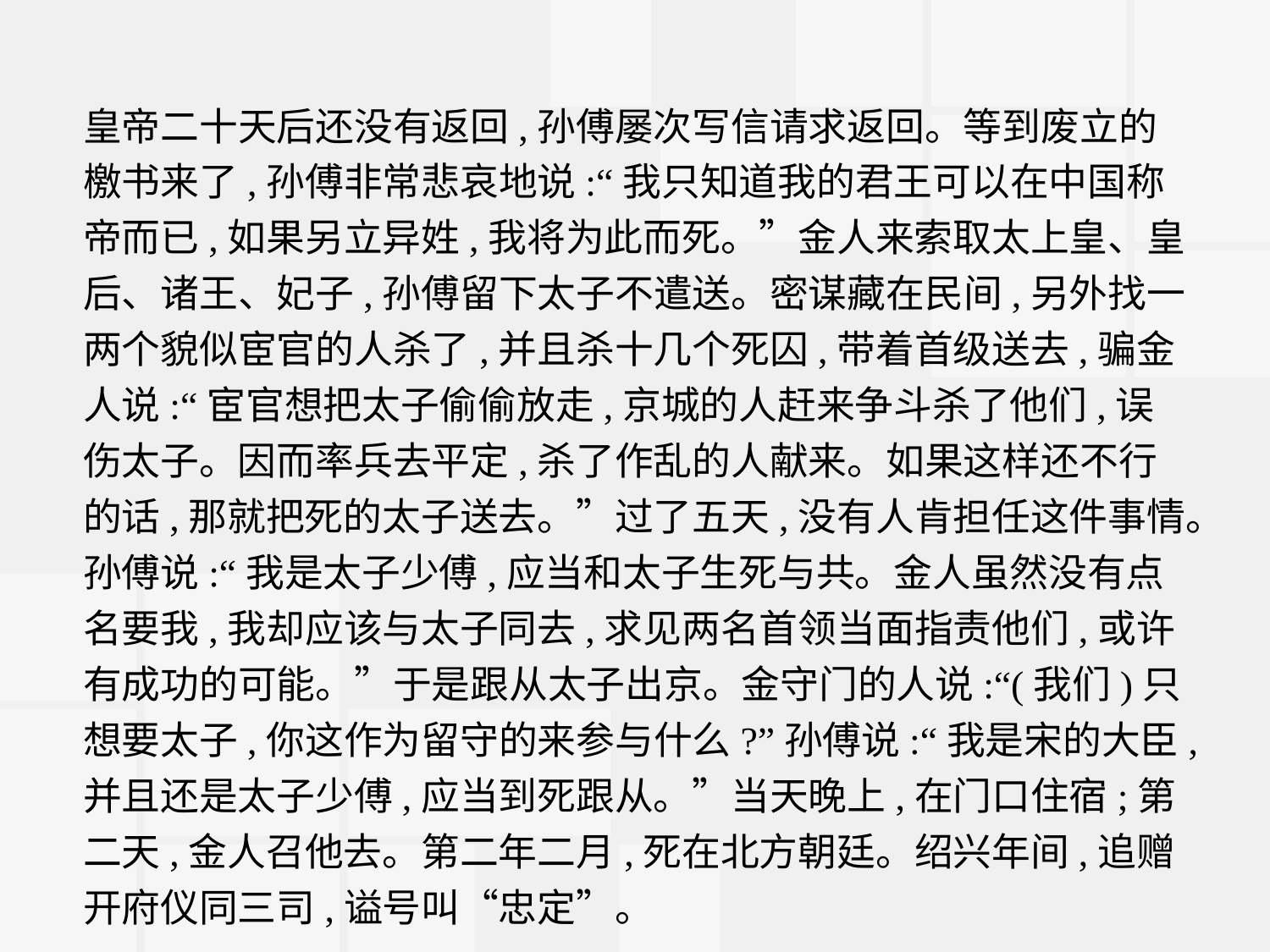

皇帝二十天后还没有返回,孙傅屡次写信请求返回。等到废立的檄书来了,孙傅非常悲哀地说:“我只知道我的君王可以在中国称帝而已,如果另立异姓,我将为此而死。”金人来索取太上皇、皇后、诸王、妃子,孙傅留下太子不遣送。密谋藏在民间,另外找一两个貌似宦官的人杀了,并且杀十几个死囚,带着首级送去,骗金人说:“宦官想把太子偷偷放走,京城的人赶来争斗杀了他们,误伤太子。因而率兵去平定,杀了作乱的人献来。如果这样还不行的话,那就把死的太子送去。”过了五天,没有人肯担任这件事情。孙傅说:“我是太子少傅,应当和太子生死与共。金人虽然没有点名要我,我却应该与太子同去,求见两名首领当面指责他们,或许有成功的可能。”于是跟从太子出京。金守门的人说:“(我们)只想要太子,你这作为留守的来参与什么?”孙傅说:“我是宋的大臣,并且还是太子少傅,应当到死跟从。”当天晚上,在门口住宿;第二天,金人召他去。第二年二月,死在北方朝廷。绍兴年间,追赠开府仪同三司,谥号叫“忠定”。